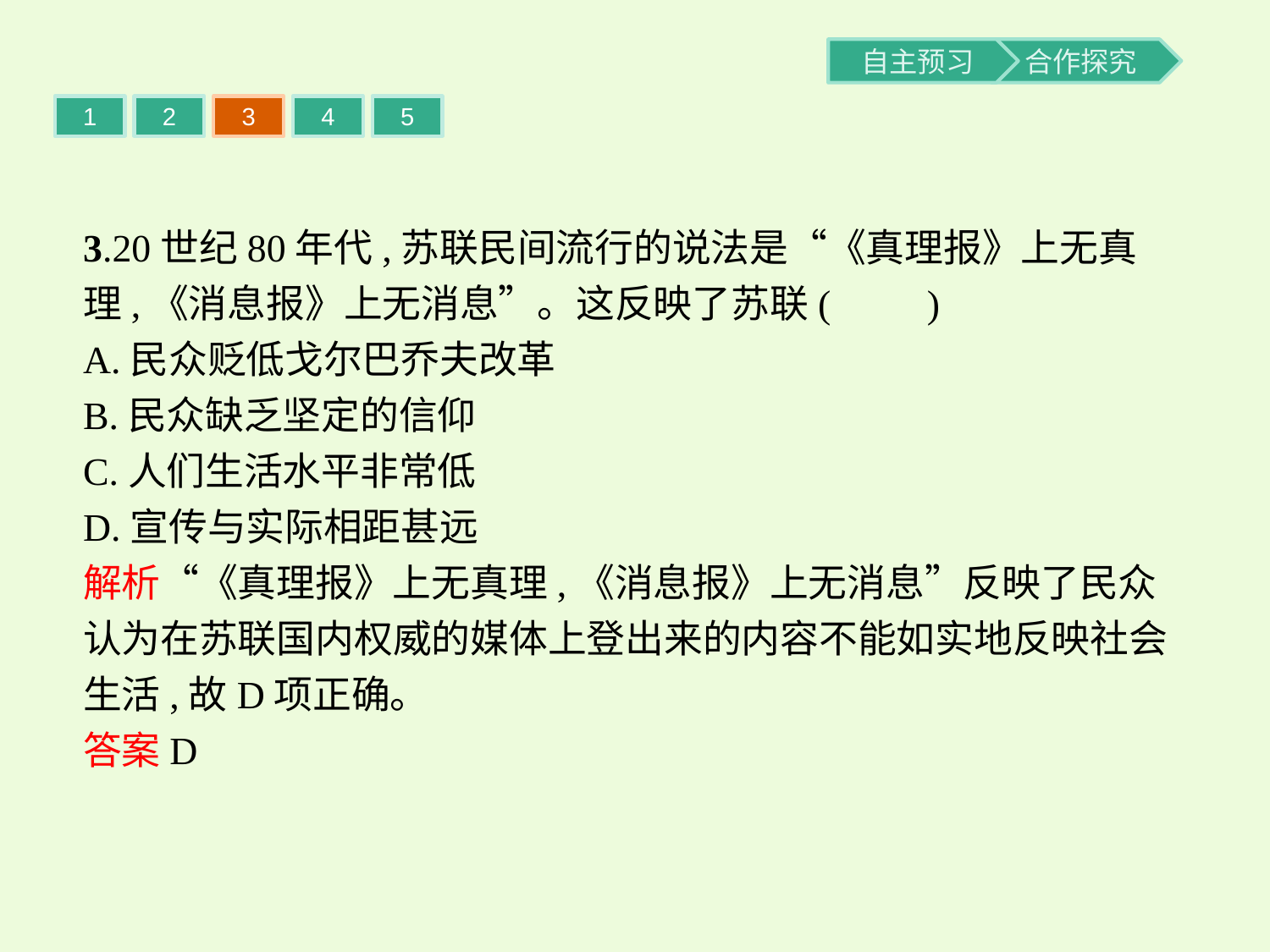

1
2
3
4
5
3.20世纪80年代,苏联民间流行的说法是“《真理报》上无真理,《消息报》上无消息”。这反映了苏联(　　)
A.民众贬低戈尔巴乔夫改革
B.民众缺乏坚定的信仰
C.人们生活水平非常低
D.宣传与实际相距甚远
解析“《真理报》上无真理,《消息报》上无消息”反映了民众认为在苏联国内权威的媒体上登出来的内容不能如实地反映社会生活,故D项正确。
答案D